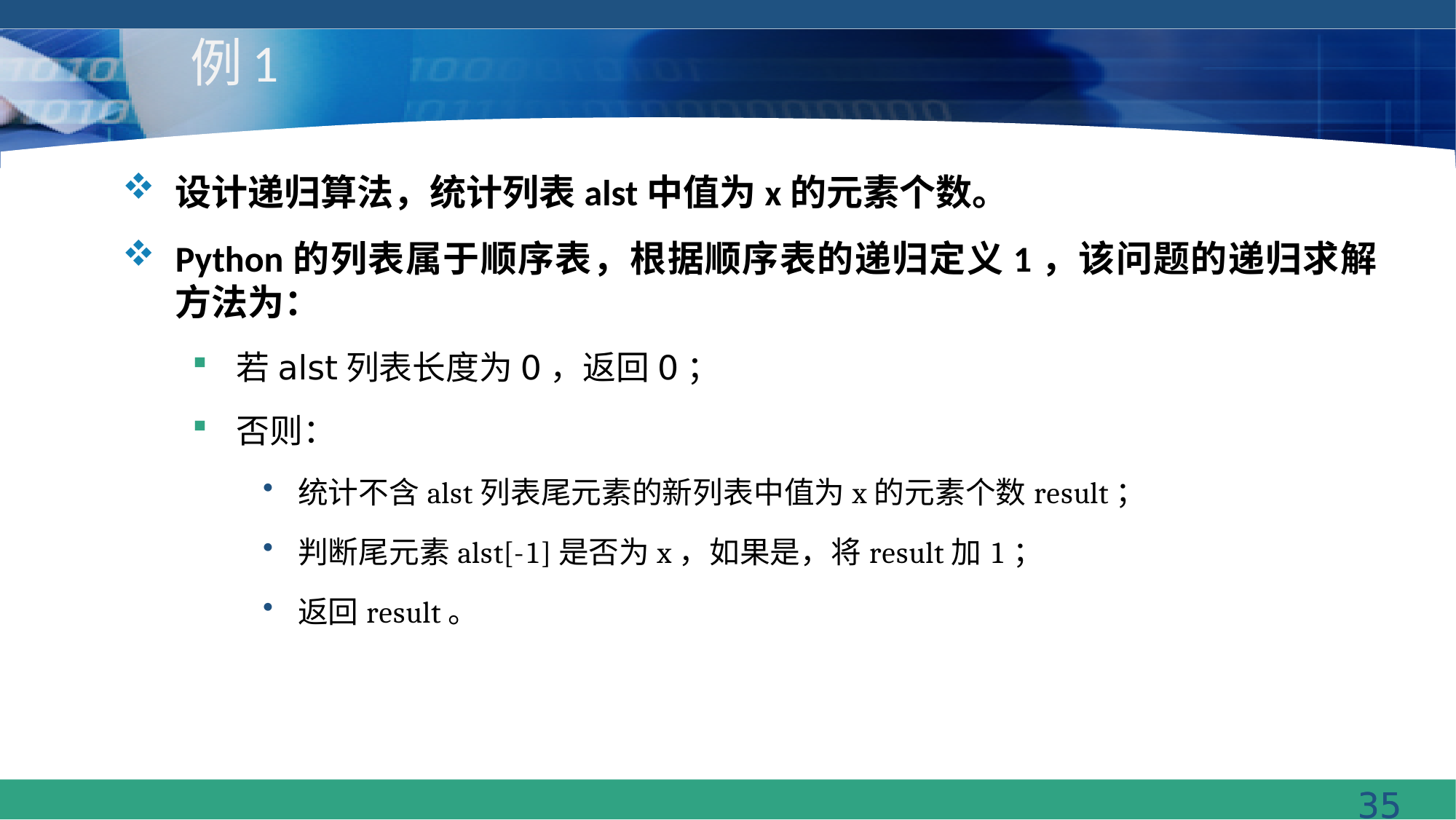

# 例1
设计递归算法，统计列表alst中值为x的元素个数。
Python的列表属于顺序表，根据顺序表的递归定义1，该问题的递归求解方法为：
若alst列表长度为0，返回0；
否则：
统计不含alst列表尾元素的新列表中值为x的元素个数result；
判断尾元素alst[-1]是否为x，如果是，将result加1；
返回result。